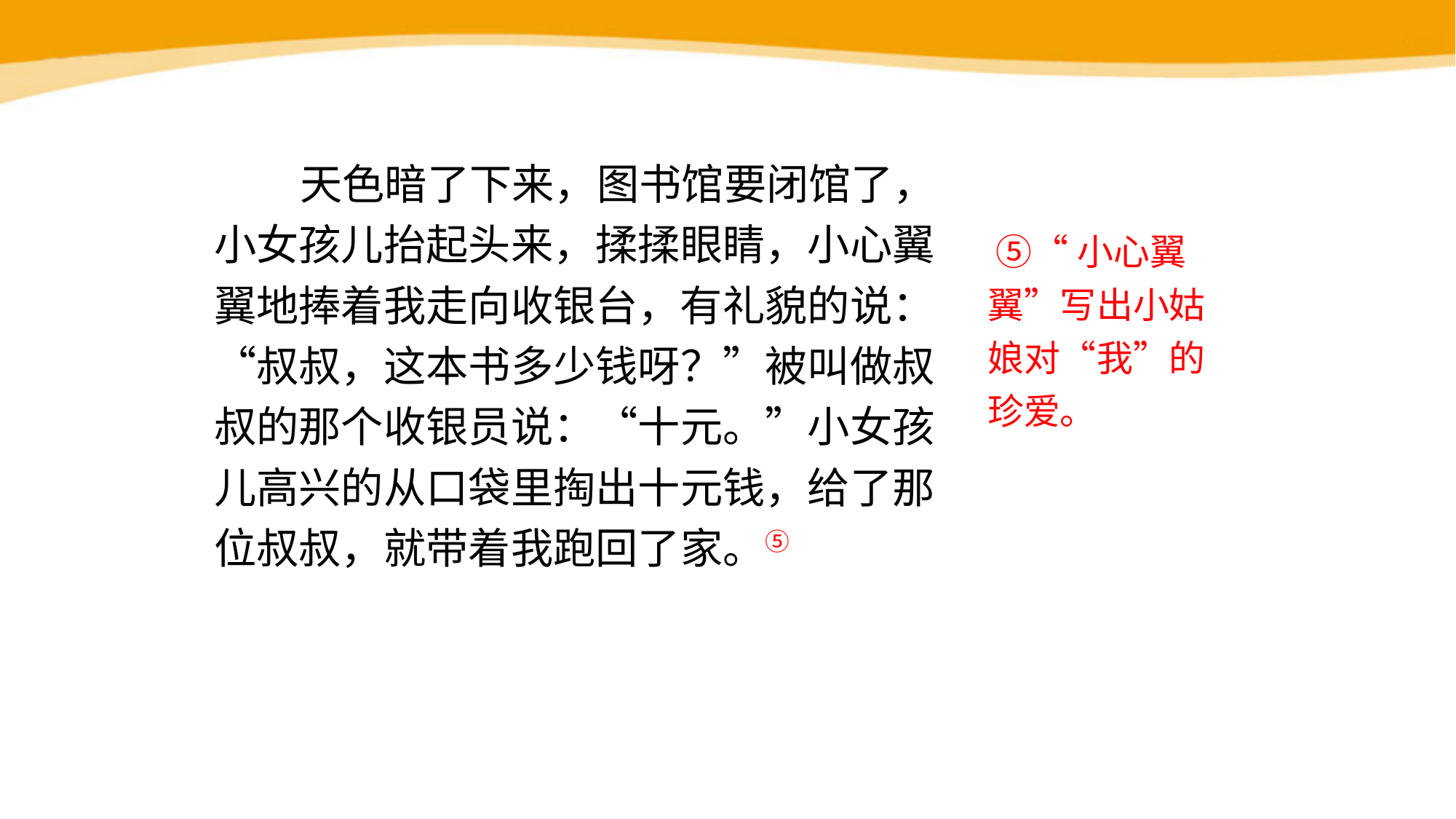

天色暗了下来，图书馆要闭馆了，小女孩儿抬起头来，揉揉眼睛，小心翼翼地捧着我走向收银台，有礼貌的说：“叔叔，这本书多少钱呀？”被叫做叔叔的那个收银员说：“十元。”小女孩儿高兴的从口袋里掏出十元钱，给了那位叔叔，就带着我跑回了家。⑤

 ⑤“小心翼翼”写出小姑娘对“我”的珍爱。